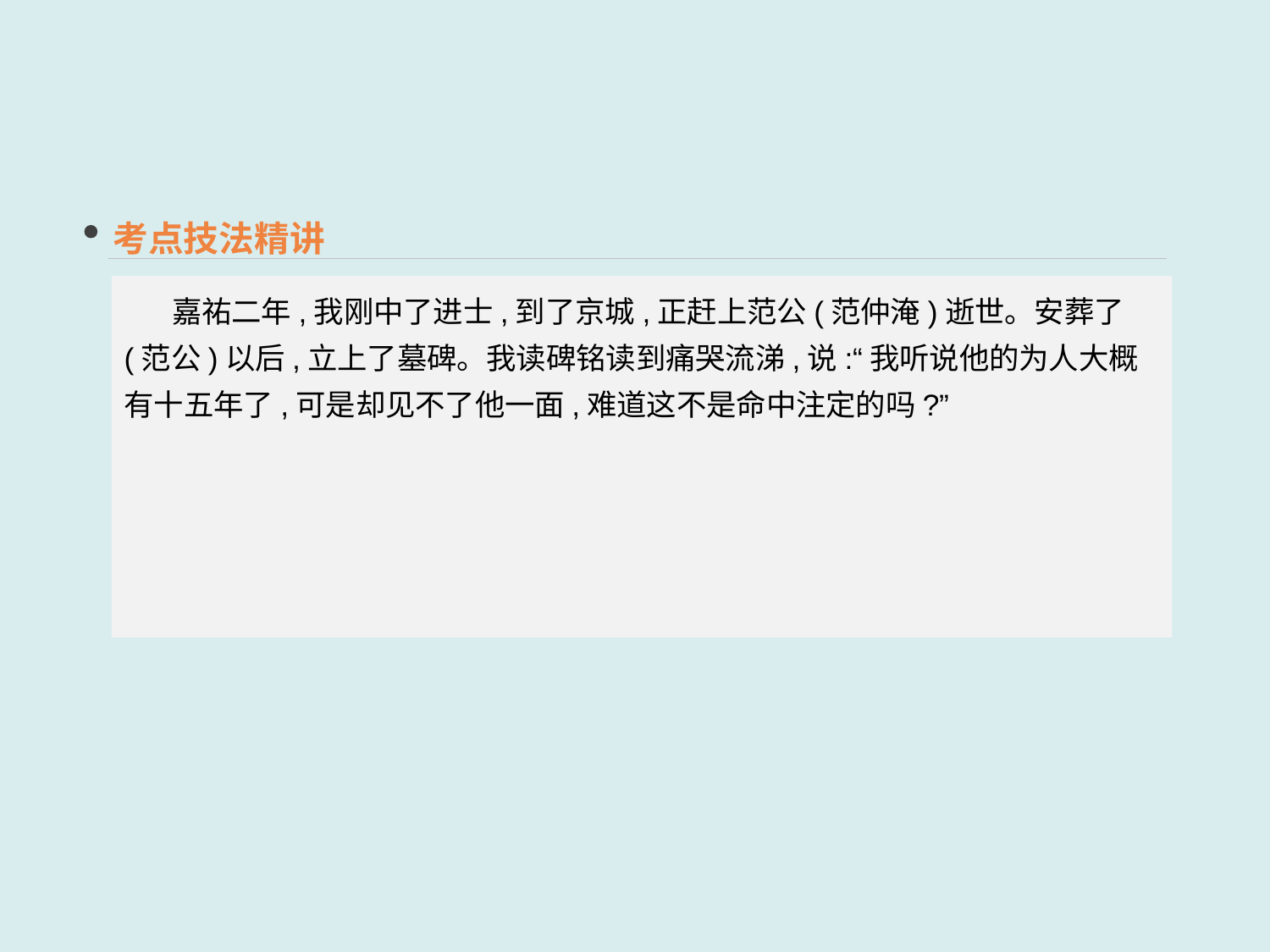

考点技法精讲

      嘉祐二年,我刚中了进士,到了京城,正赶上范公(范仲淹)逝世。安葬了(范公)以后,立上了墓碑。我读碑铭读到痛哭流涕,说:“我听说他的为人大概有十五年了,可是却见不了他一面,难道这不是命中注定的吗?”